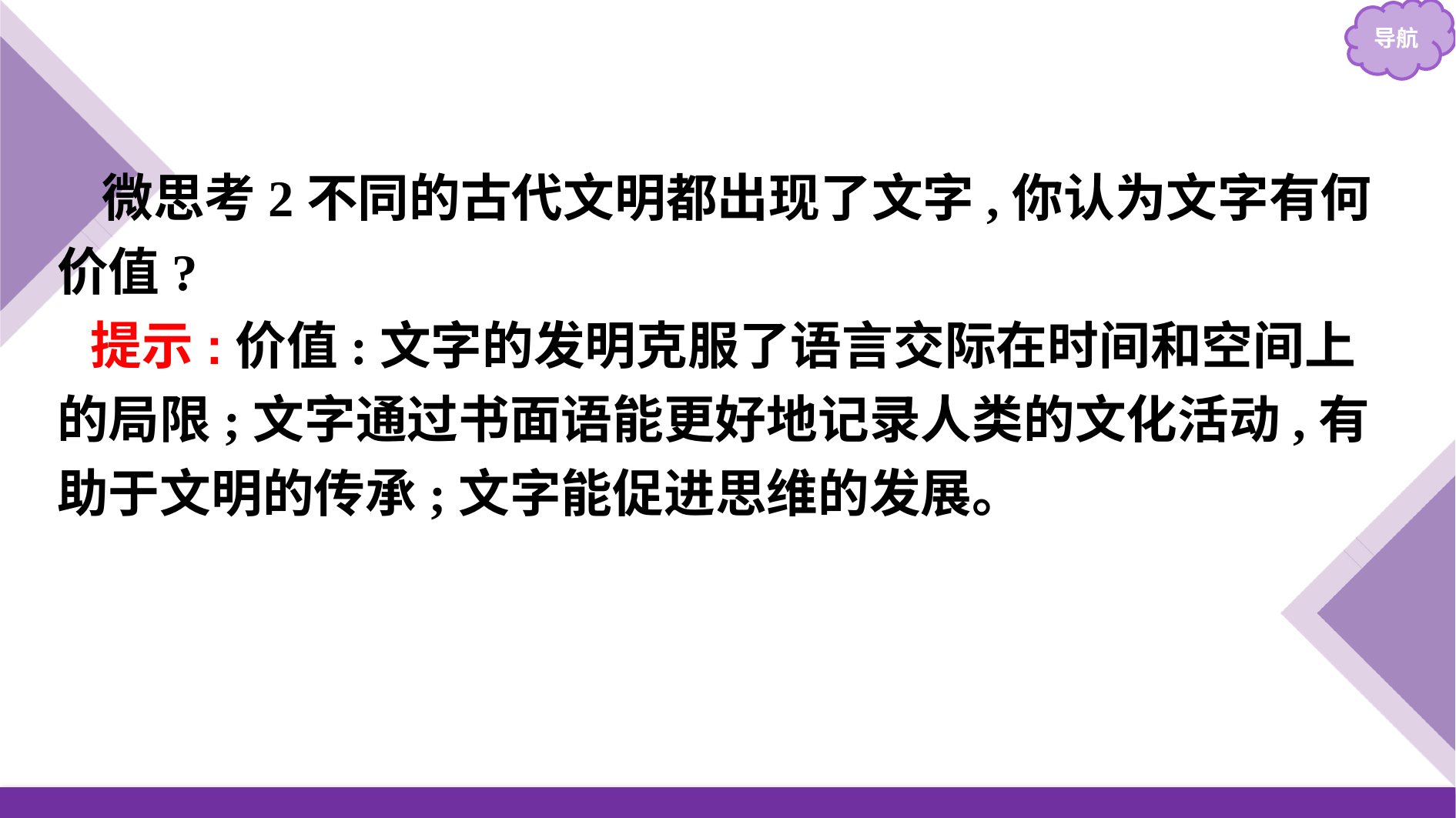

微思考2不同的古代文明都出现了文字,你认为文字有何价值?
提示:价值:文字的发明克服了语言交际在时间和空间上的局限;文字通过书面语能更好地记录人类的文化活动,有助于文明的传承;文字能促进思维的发展。